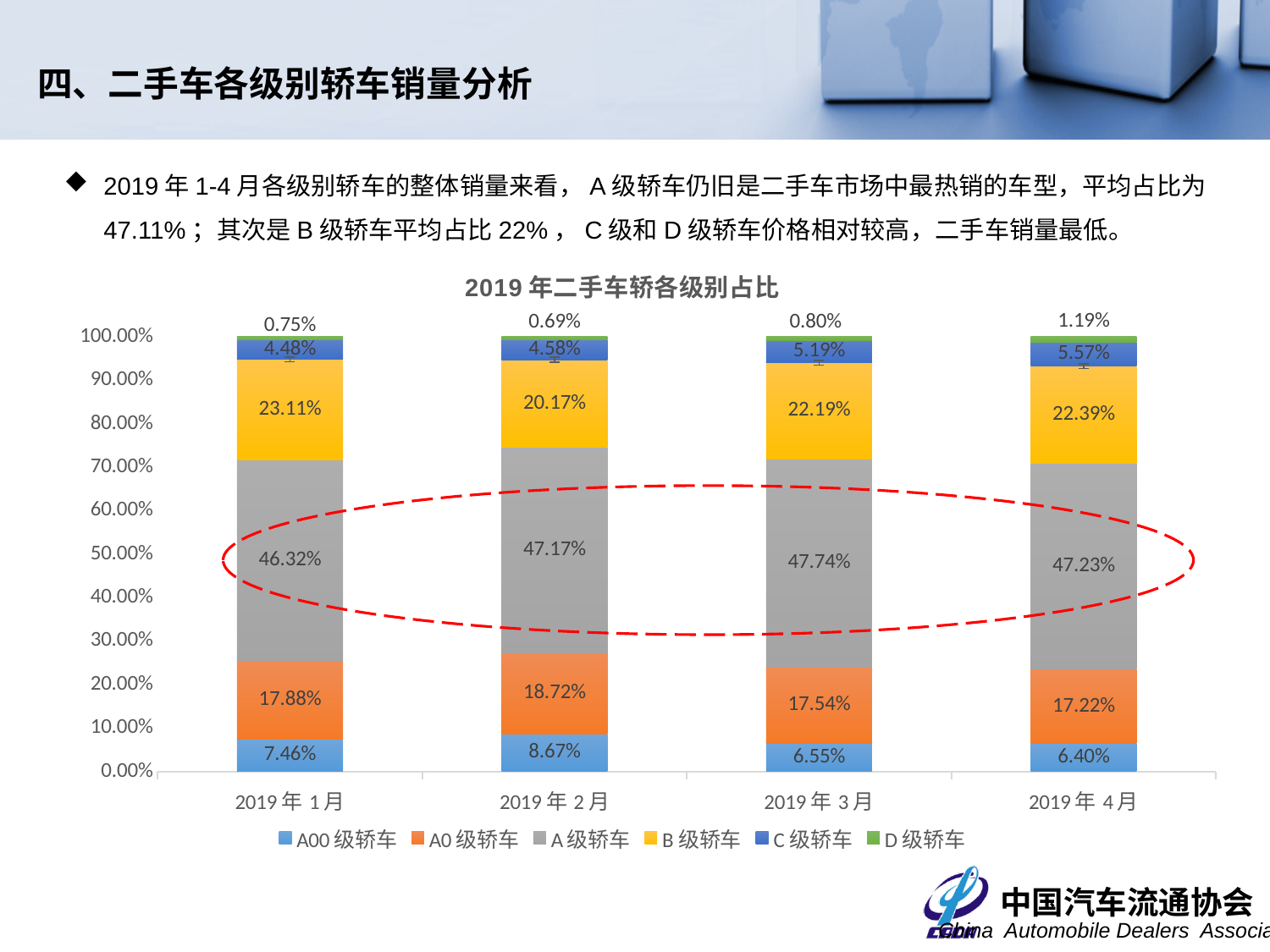

# 四、二手车各级别轿车销量分析
2019年1-4月各级别轿车的整体销量来看，A级轿车仍旧是二手车市场中最热销的车型，平均占比为47.11%；其次是B级轿车平均占比22%，C级和D级轿车价格相对较高，二手车销量最低。

### Chart: 2019年二手车轿各级别占比

| Category | A00级轿车 | A0级轿车 | A级轿车 | B级轿车 | C级轿车 | D级轿车 |
|---|---|---|---|---|---|---|
| 43466 | 0.0746 | 0.1788 | 0.4632 | 0.2311 | 0.0448 | 0.0075 |
| 43497 | 0.08673658808242064 | 0.18722541921910774 | 0.4717065775632696 | 0.2016892519027288 | 0.04575830703545573 | 0.0068838561970175115 |
| 43525 | 0.0655 | 0.1754 | 0.4774 | 0.2219 | 0.0519 | 0.008 |
| 43556 | 0.064 | 0.1722 | 0.4723 | 0.2239 | 0.0557 | 0.0119 |